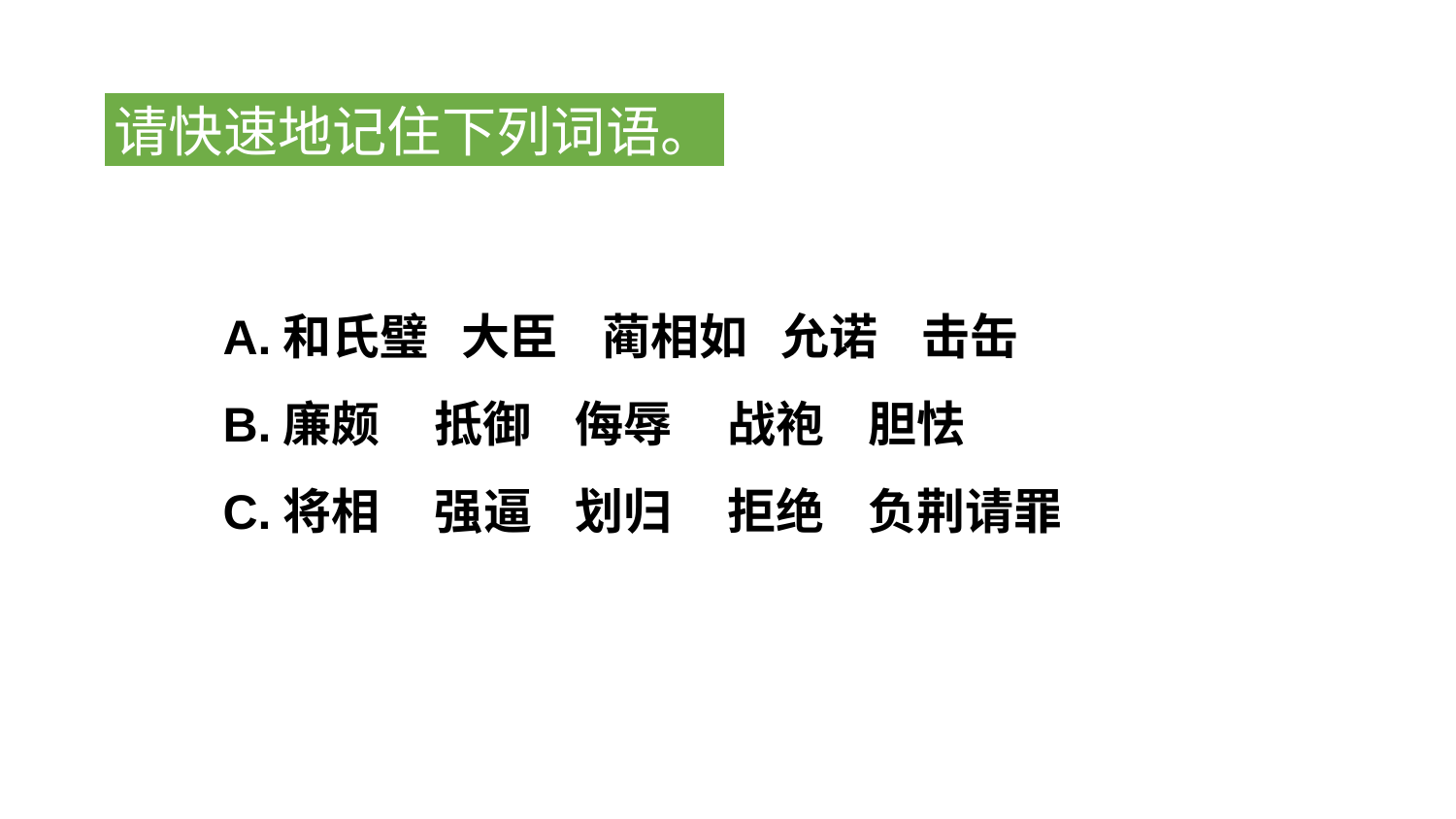

请快速地记住下列词语。
A.和氏璧   大臣    蔺相如   允诺    击缶
B.廉颇     抵御    侮辱     战袍    胆怯
C.将相     强逼    划归     拒绝    负荆请罪